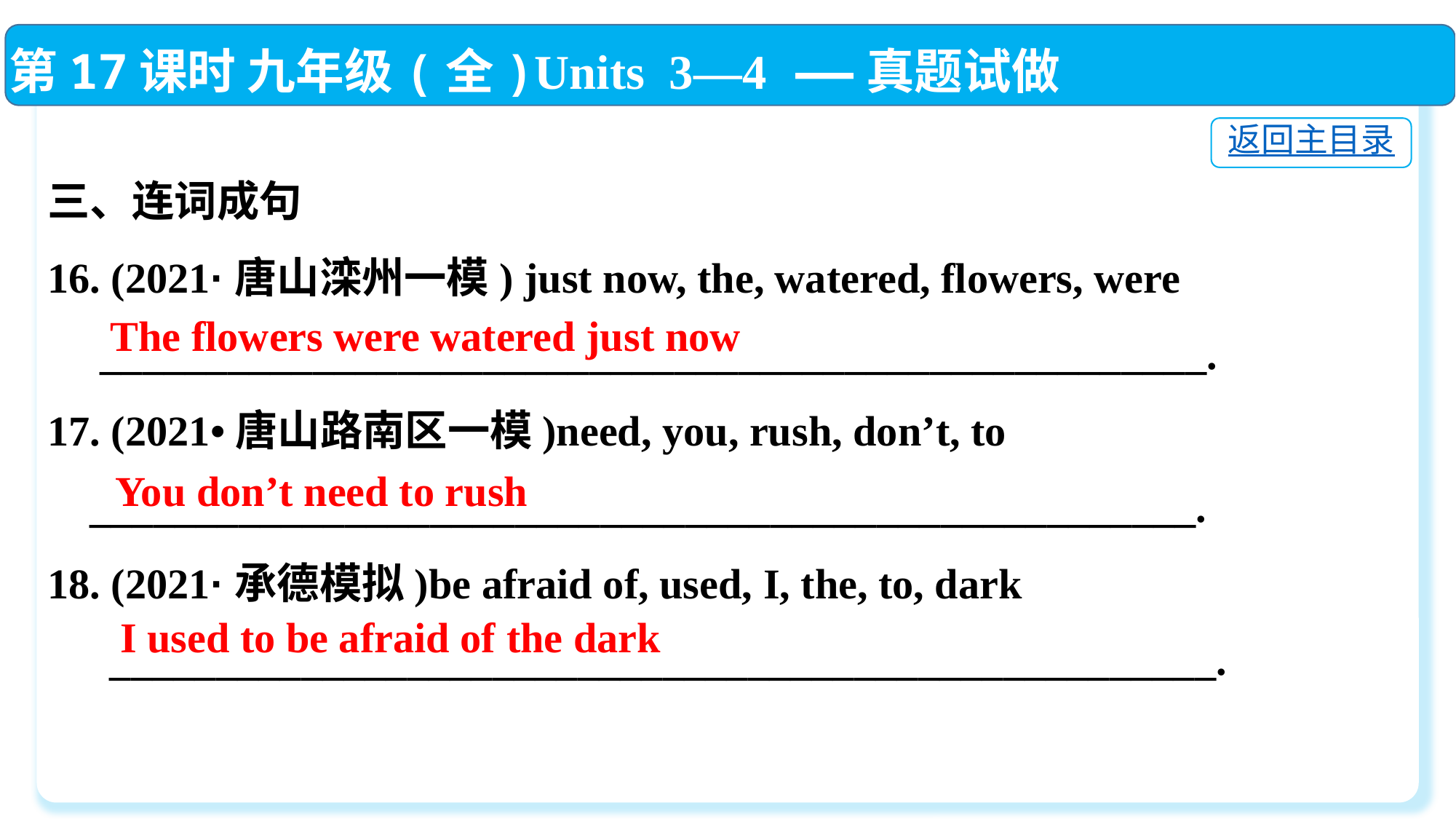

第17课时 九年级(全)Units  3—4 ——真题试做

返回主目录
三、连词成句
16. (2021·唐山滦州一模) just now, the, watered, flowers, were
     ____________________________________________________.
17. (2021•唐山路南区一模)need, you, rush, don’t, to
    ____________________________________________________.
18. (2021·承德模拟)be afraid of, used, I, the, to, dark
　 ____________________________________________________.

The flowers were watered just now
You don’t need to rush
I used to be afraid of the dark